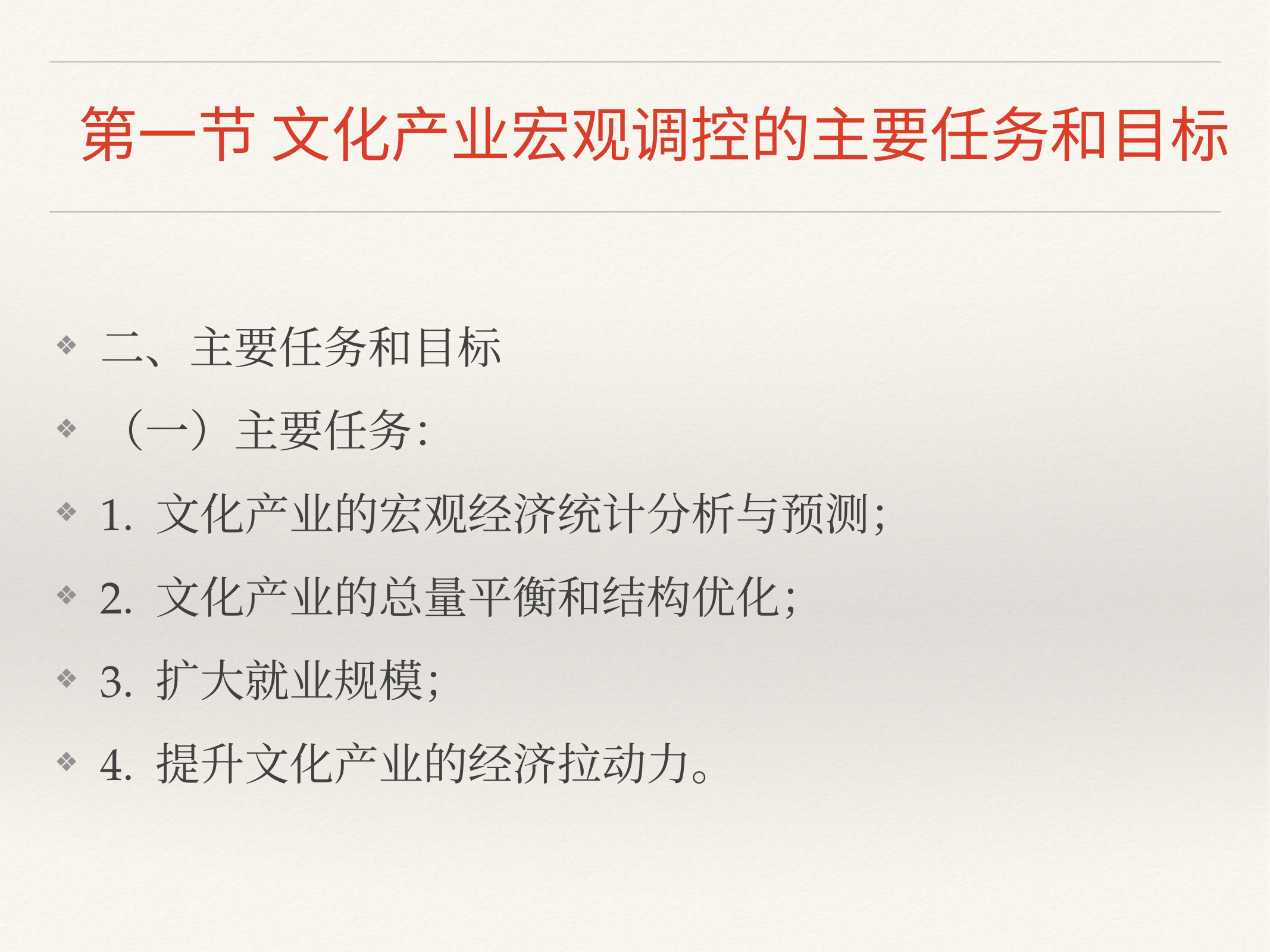

# 第一节 文化产业宏观调控的主要任务和目标
二、主要任务和目标
（一）主要任务：
1. 文化产业的宏观经济统计分析与预测；
2. 文化产业的总量平衡和结构优化；
3. 扩大就业规模；
4. 提升文化产业的经济拉动力。